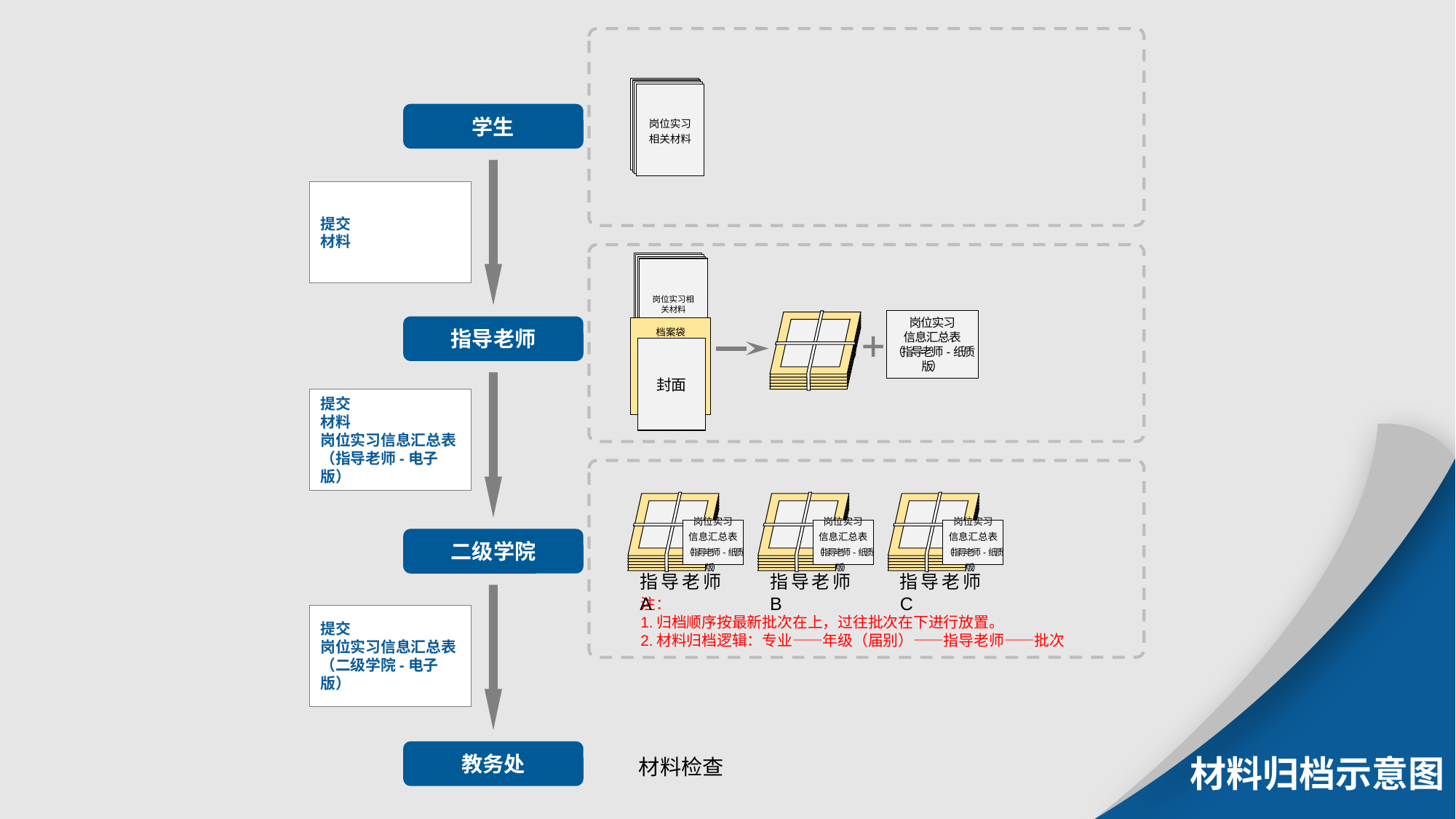

岗位实习
相关材料
学生

提交
材料

岗位实习相关材料
档案袋
封面
岗位实习
信息汇总表
（指导老师-纸质版）

指导老师

提交
材料
岗位实习信息汇总表
（指导老师-电子版）

岗位实习
信息汇总表
（指导老师-纸质版）

指导老师A

岗位实习
信息汇总表
（指导老师-纸质版）

指导老师B

岗位实习
信息汇总表
（指导老师-纸质版）

指导老师C
二级学院
注：
1.归档顺序按最新批次在上，过往批次在下进行放置。
2.材料归档逻辑：专业——年级（届别）——指导老师——批次

提交
岗位实习信息汇总表（二级学院-电子版）
教务处
材料检查
材料归档示意图